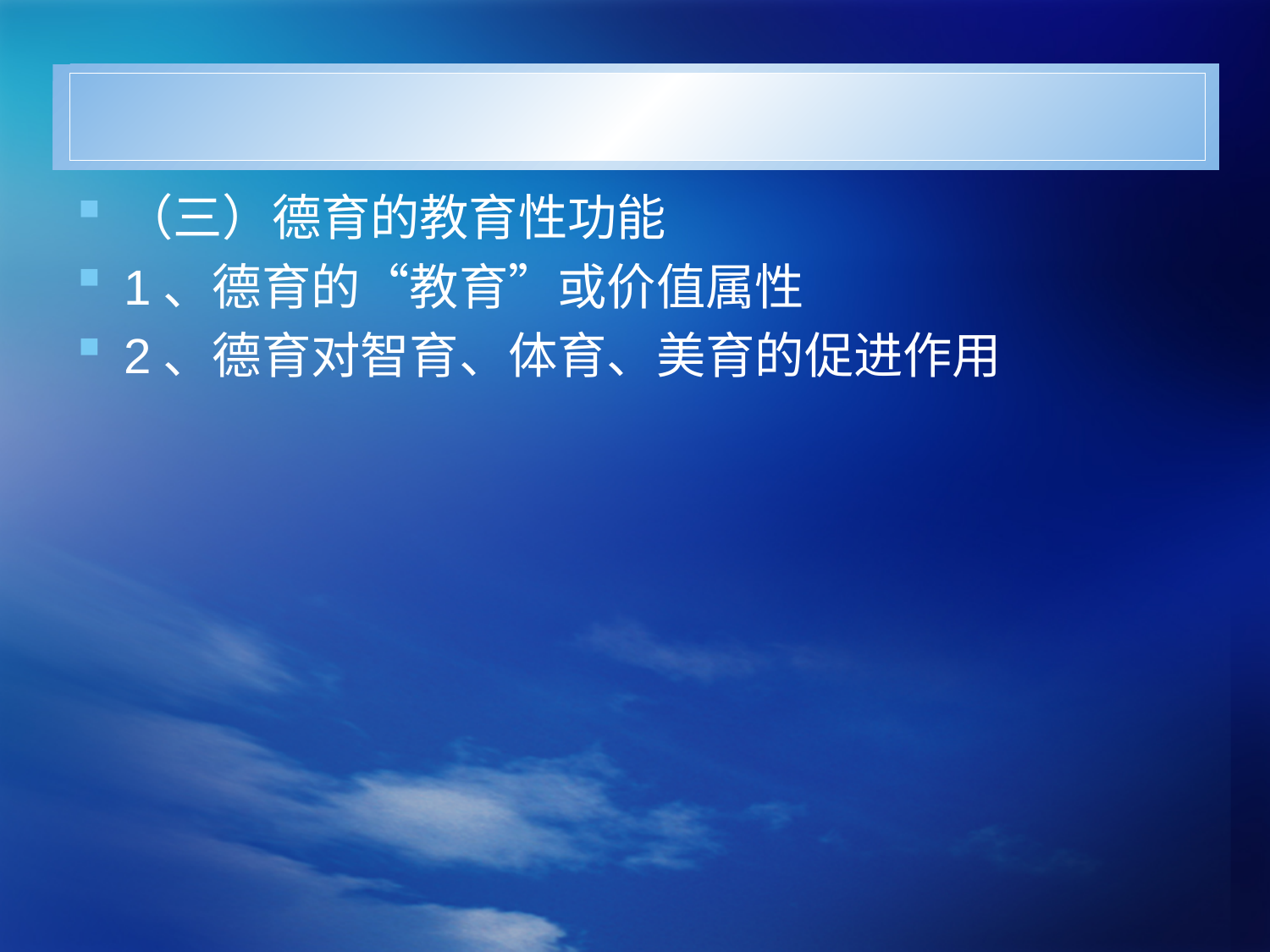

#
（三）德育的教育性功能
1、德育的“教育”或价值属性
2、德育对智育、体育、美育的促进作用